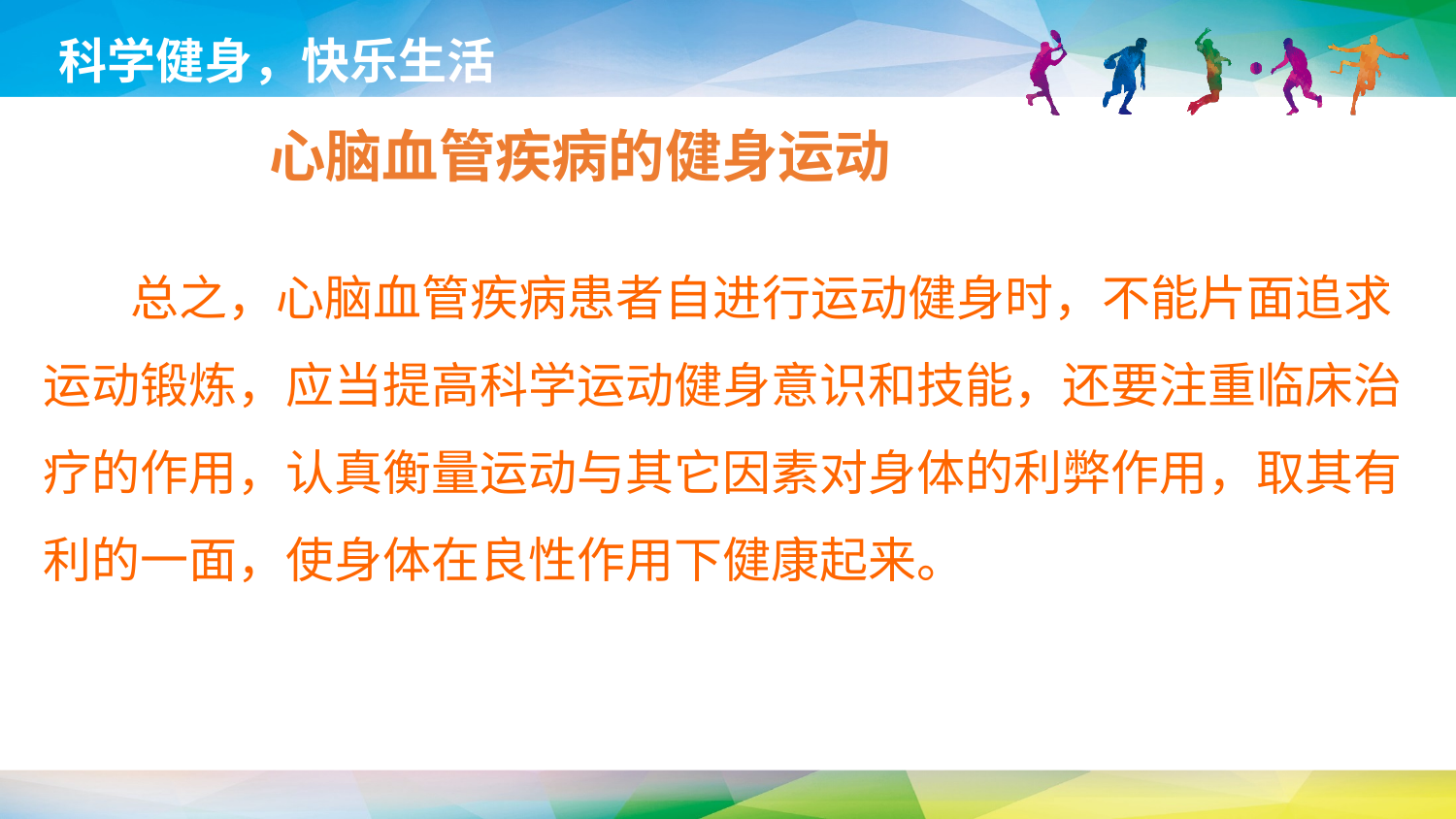

科学健身，快乐生活
心脑血管疾病的健身运动
       总之，心脑血管疾病患者自进行运动健身时，不能片面追求

运动锻炼，应当提高科学运动健身意识和技能，还要注重临床治

疗的作用，认真衡量运动与其它因素对身体的利弊作用，取其有

利的一面，使身体在良性作用下健康起来。
延时符